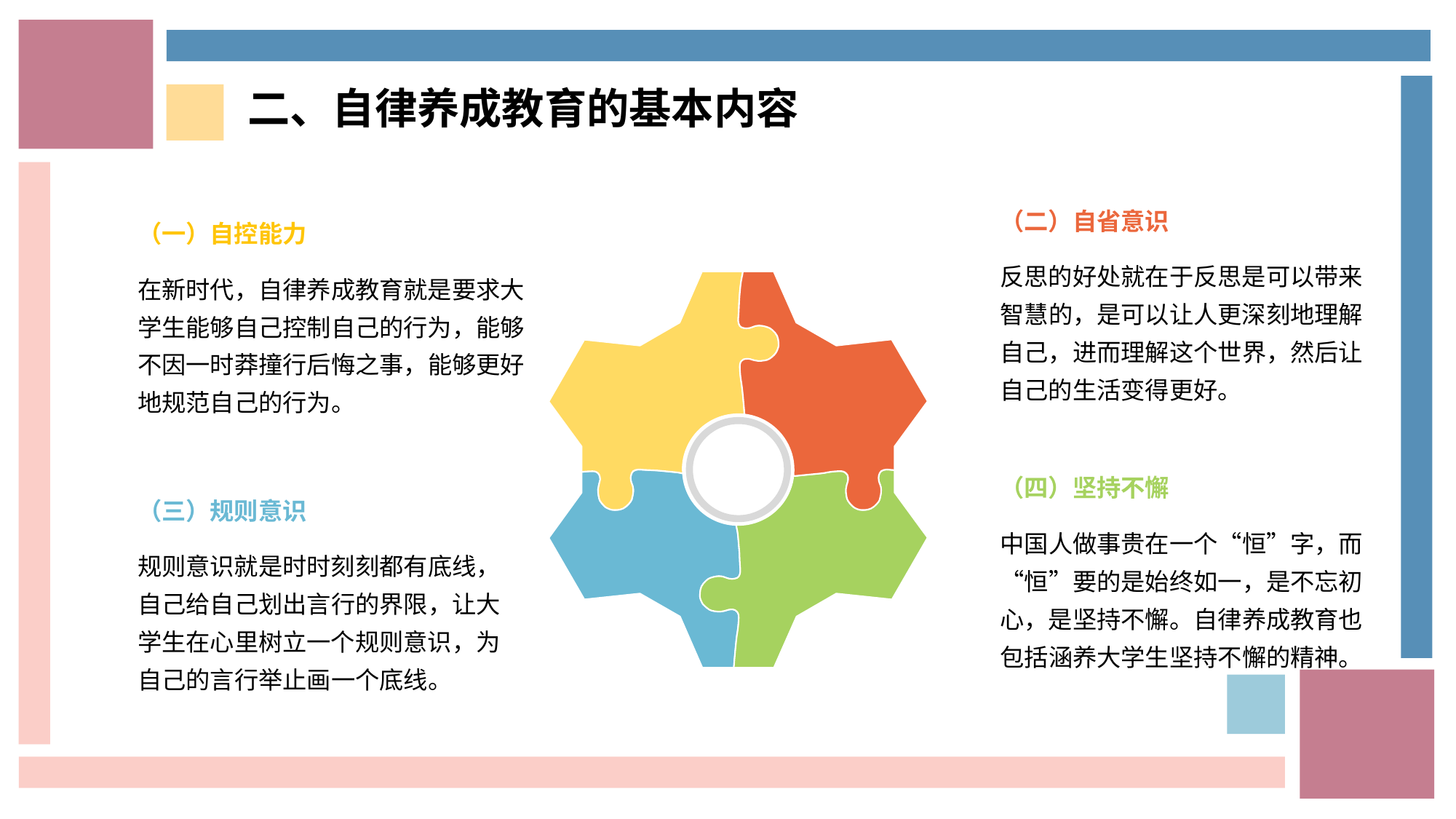

二、自律养成教育的基本内容

（二）自省意识
反思的好处就在于反思是可以带来智慧的，是可以让人更深刻地理解自己，进而理解这个世界，然后让自己的生活变得更好。
（一）自控能力
在新时代，自律养成教育就是要求大学生能够自己控制自己的行为，能够不因一时莽撞行后悔之事，能够更好地规范自己的行为。

（四）坚持不懈
中国人做事贵在一个“恒”字，而“恒”要的是始终如一，是不忘初心，是坚持不懈。自律养成教育也包括涵养大学生坚持不懈的精神。

（三）规则意识
规则意识就是时时刻刻都有底线，自己给自己划出言行的界限，让大学生在心里树立一个规则意识，为自己的言行举止画一个底线。